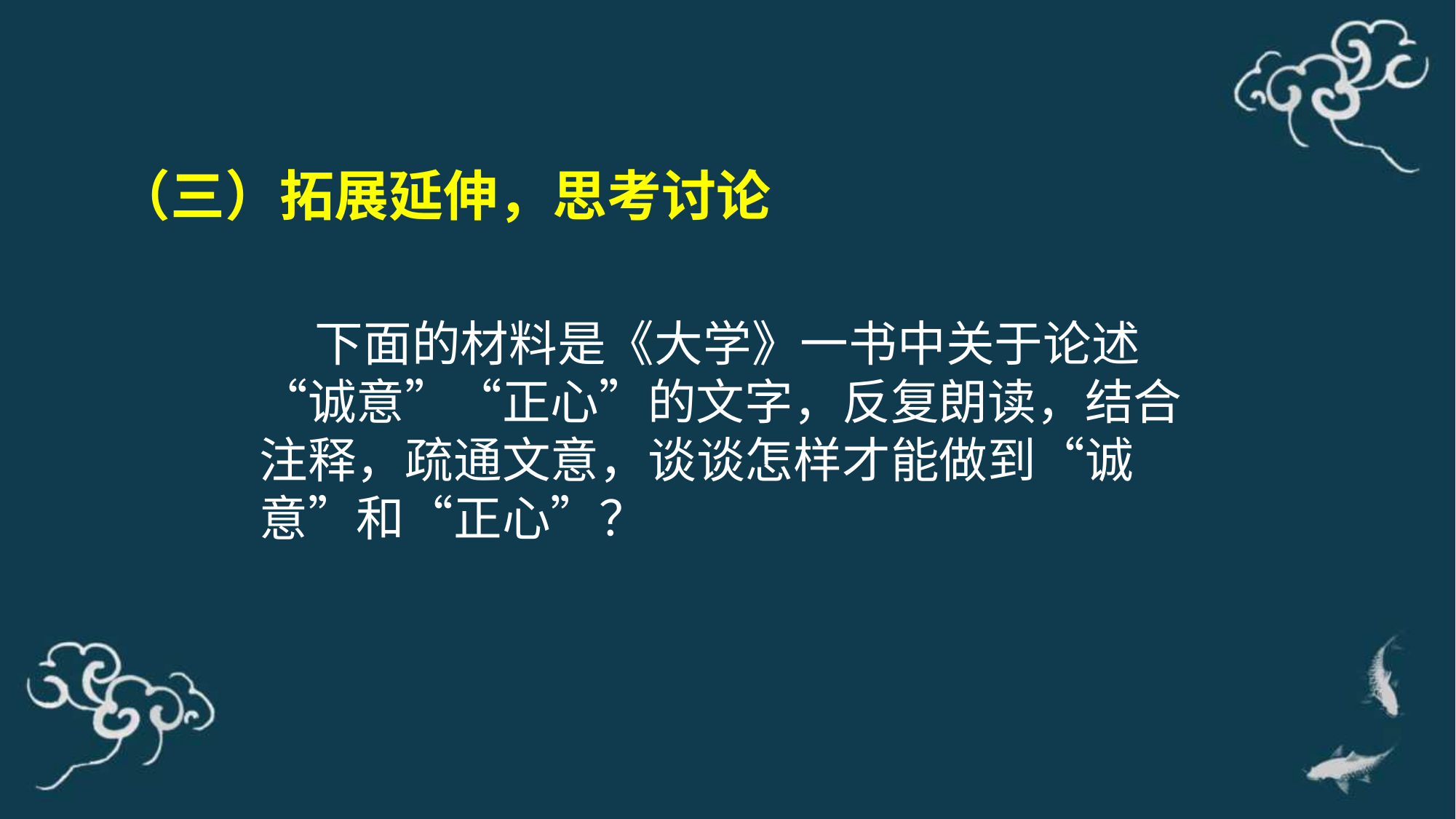

（三）拓展延伸，思考讨论

    下面的材料是《大学》一书中关于论述“诚意”“正心”的文字，反复朗读，结合注释，疏通文意，谈谈怎样才能做到“诚意”和“正心”？